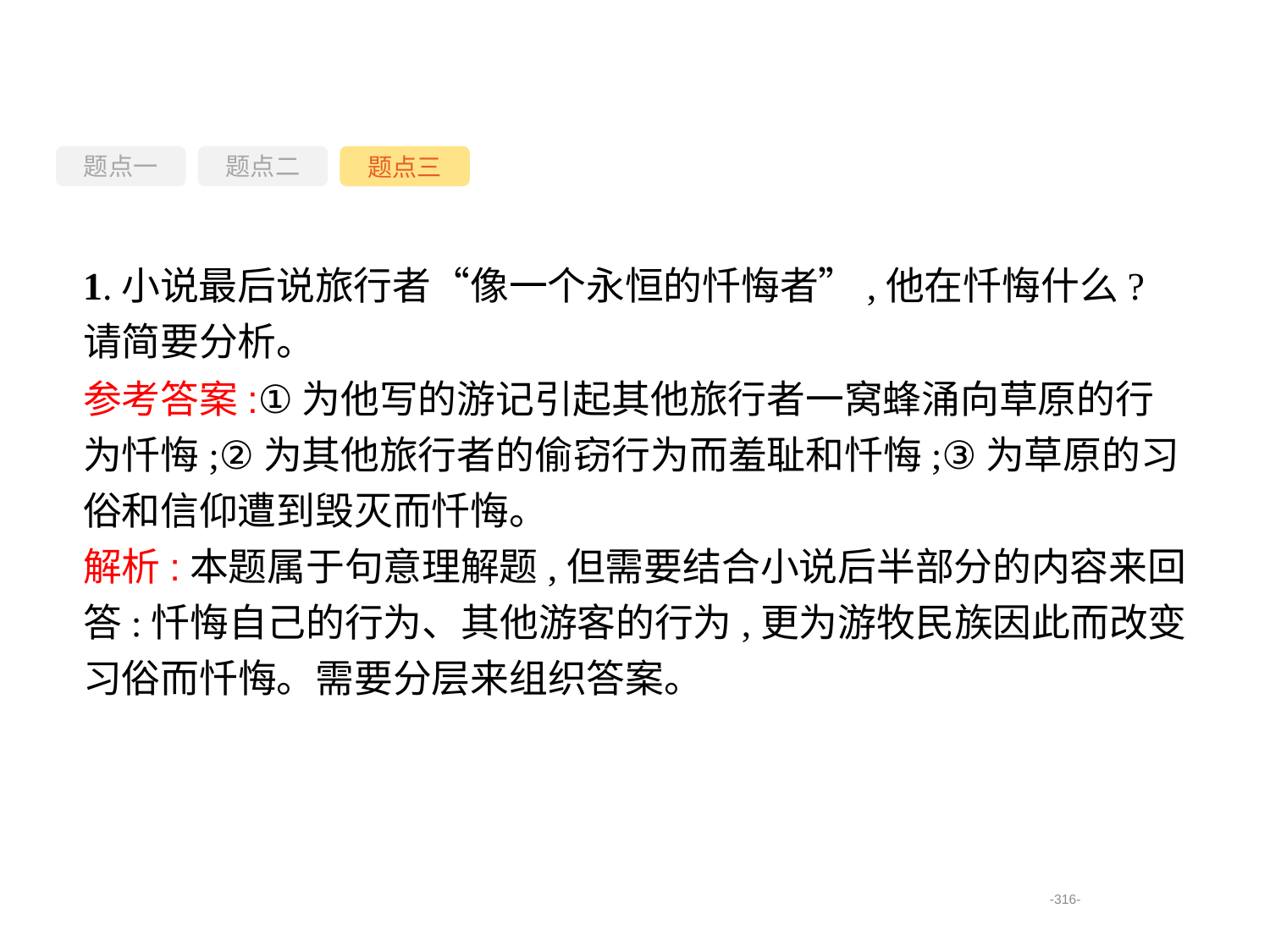

题点一
题点三
题点二
1.小说最后说旅行者“像一个永恒的忏悔者”,他在忏悔什么?请简要分析。
参考答案:①为他写的游记引起其他旅行者一窝蜂涌向草原的行为忏悔;②为其他旅行者的偷窃行为而羞耻和忏悔;③为草原的习俗和信仰遭到毁灭而忏悔。
解析:本题属于句意理解题,但需要结合小说后半部分的内容来回答:忏悔自己的行为、其他游客的行为,更为游牧民族因此而改变习俗而忏悔。需要分层来组织答案。
-316-